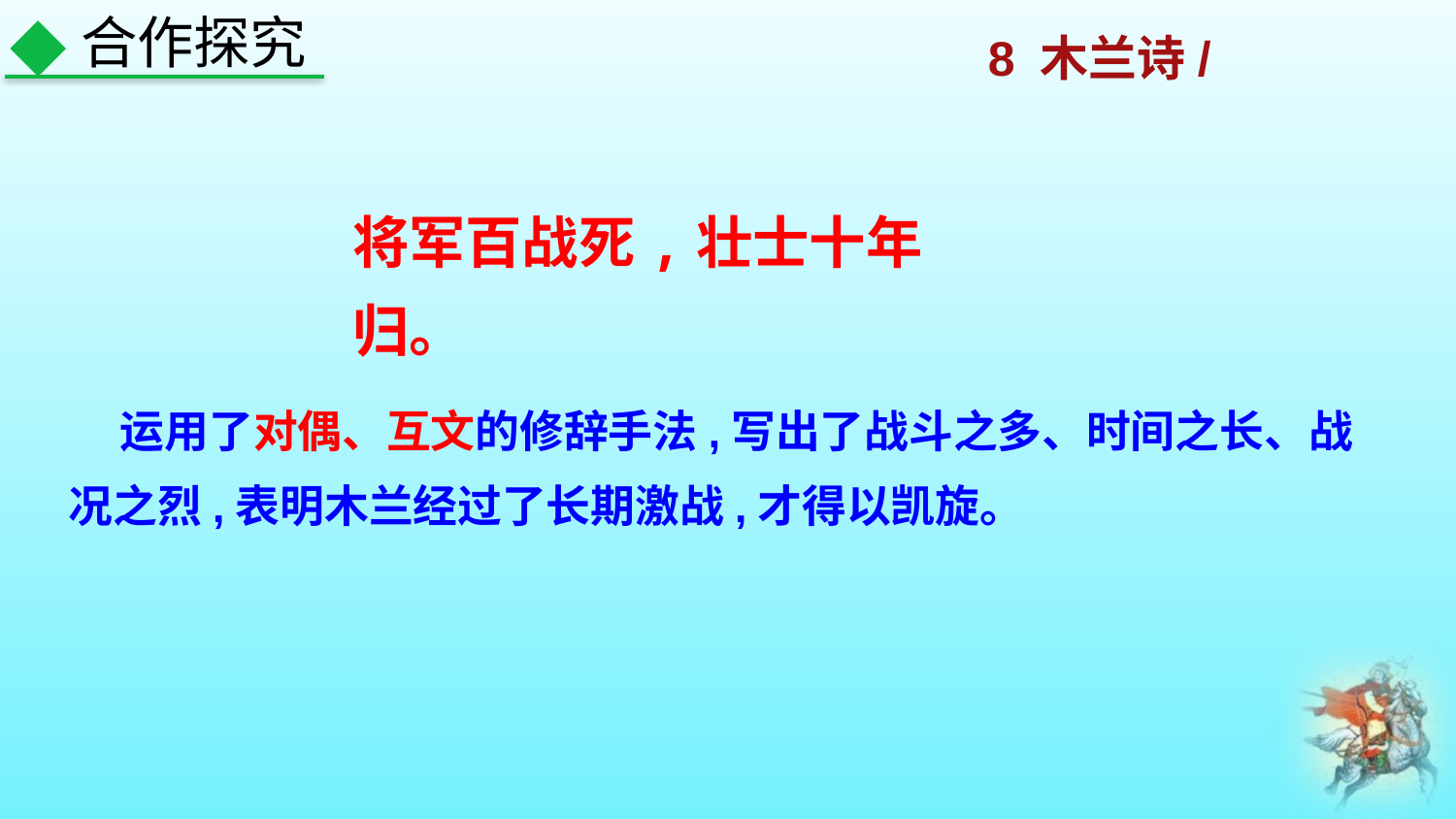

合作探究

将军百战死,壮士十年归。
    运用了对偶、互文的修辞手法,写出了战斗之多、时间之长、战况之烈,表明木兰经过了长期激战,才得以凯旋。